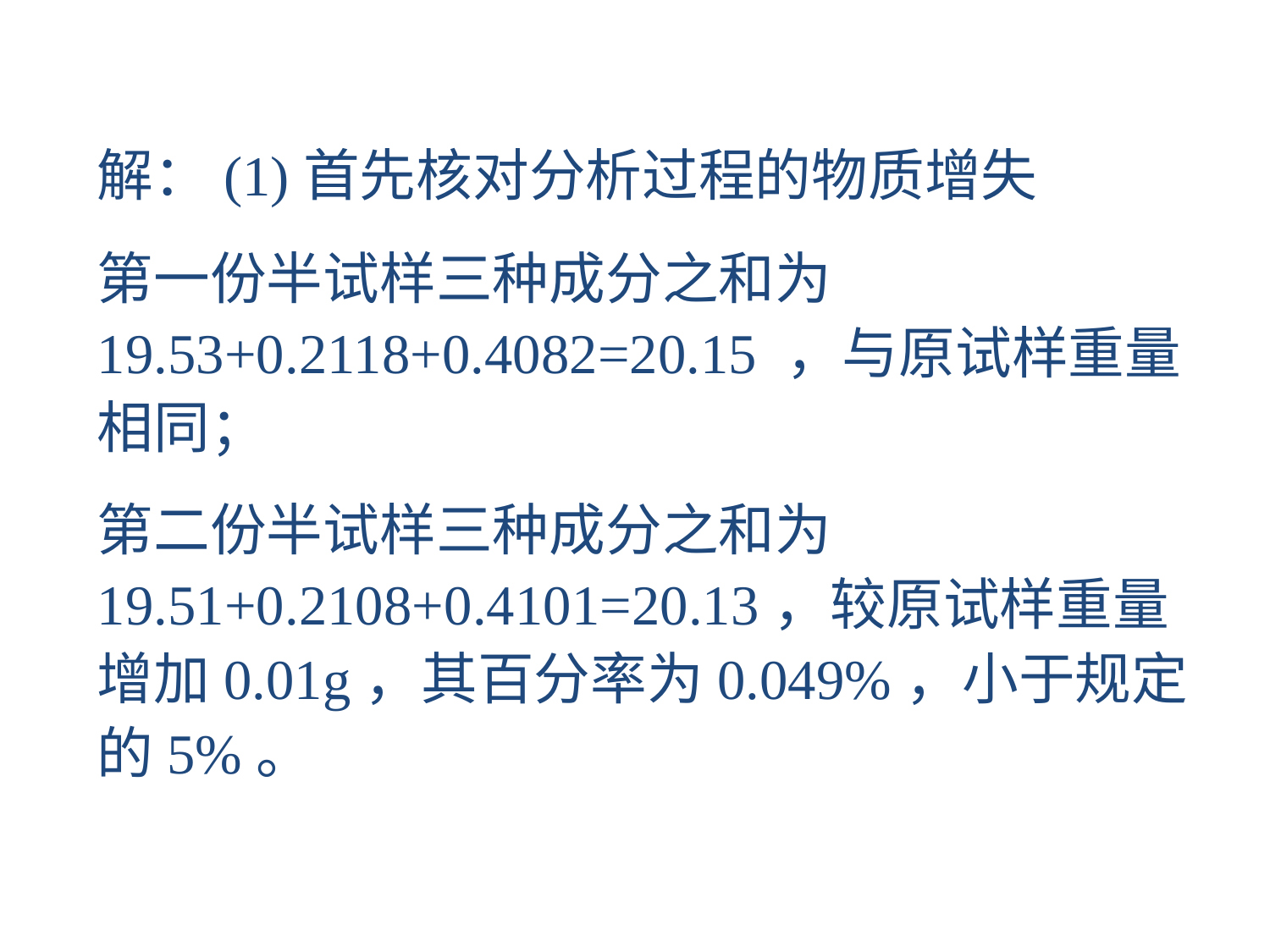

解：(1)首先核对分析过程的物质增失
第一份半试样三种成分之和为19.53+0.2118+0.4082=20.15 ，与原试样重量相同；
第二份半试样三种成分之和为19.51+0.2108+0.4101=20.13，较原试样重量增加0.01g，其百分率为0.049%，小于规定的5%。